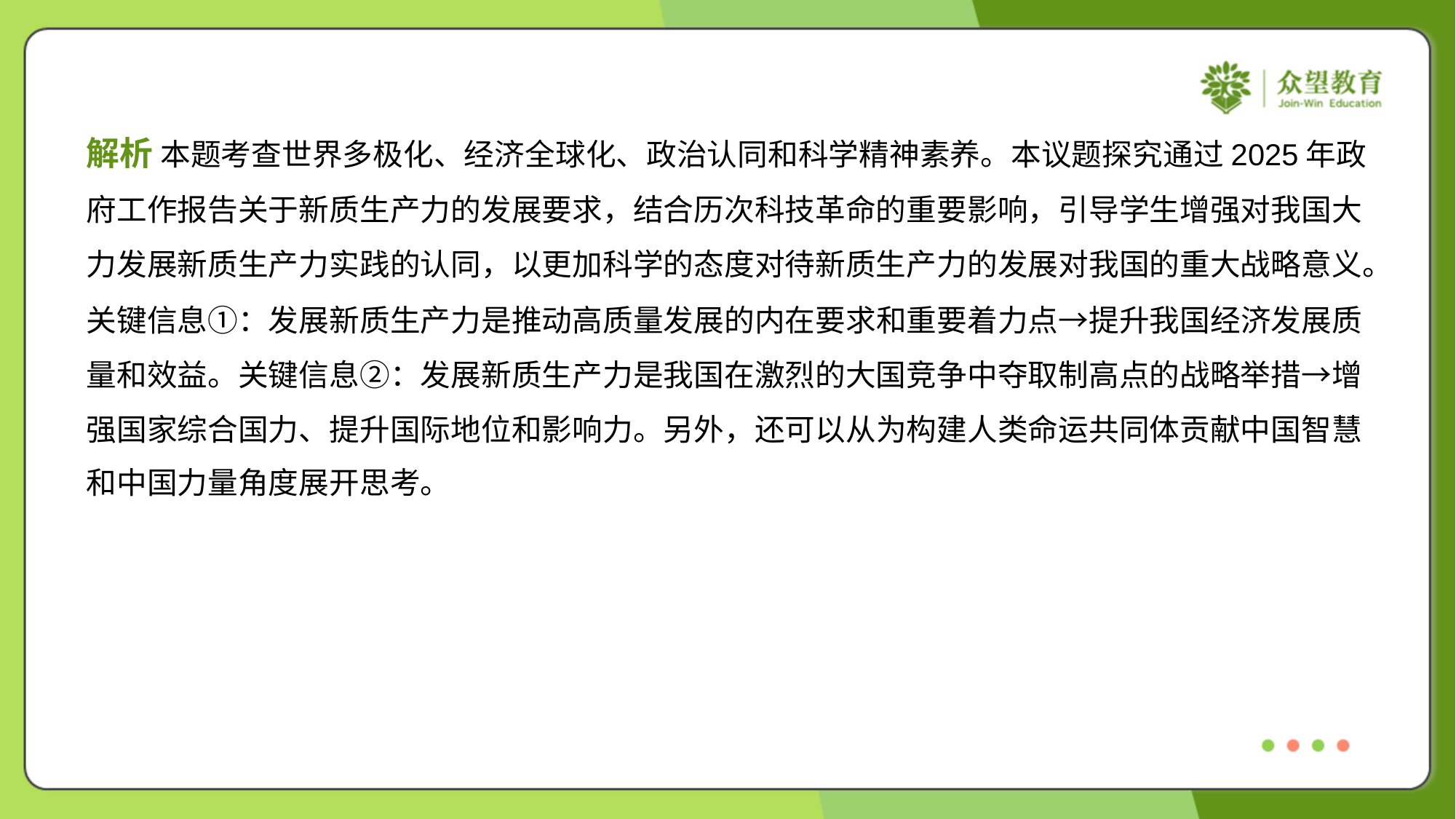

解析 本题考查世界多极化、经济全球化、政治认同和科学精神素养。本议题探究通过2025年政
府工作报告关于新质生产力的发展要求，结合历次科技革命的重要影响，引导学生增强对我国大
力发展新质生产力实践的认同，以更加科学的态度对待新质生产力的发展对我国的重大战略意义。
关键信息①：发展新质生产力是推动高质量发展的内在要求和重要着力点→提升我国经济发展质
量和效益。关键信息②：发展新质生产力是我国在激烈的大国竞争中夺取制高点的战略举措→增
强国家综合国力、提升国际地位和影响力。另外，还可以从为构建人类命运共同体贡献中国智慧
和中国力量角度展开思考。